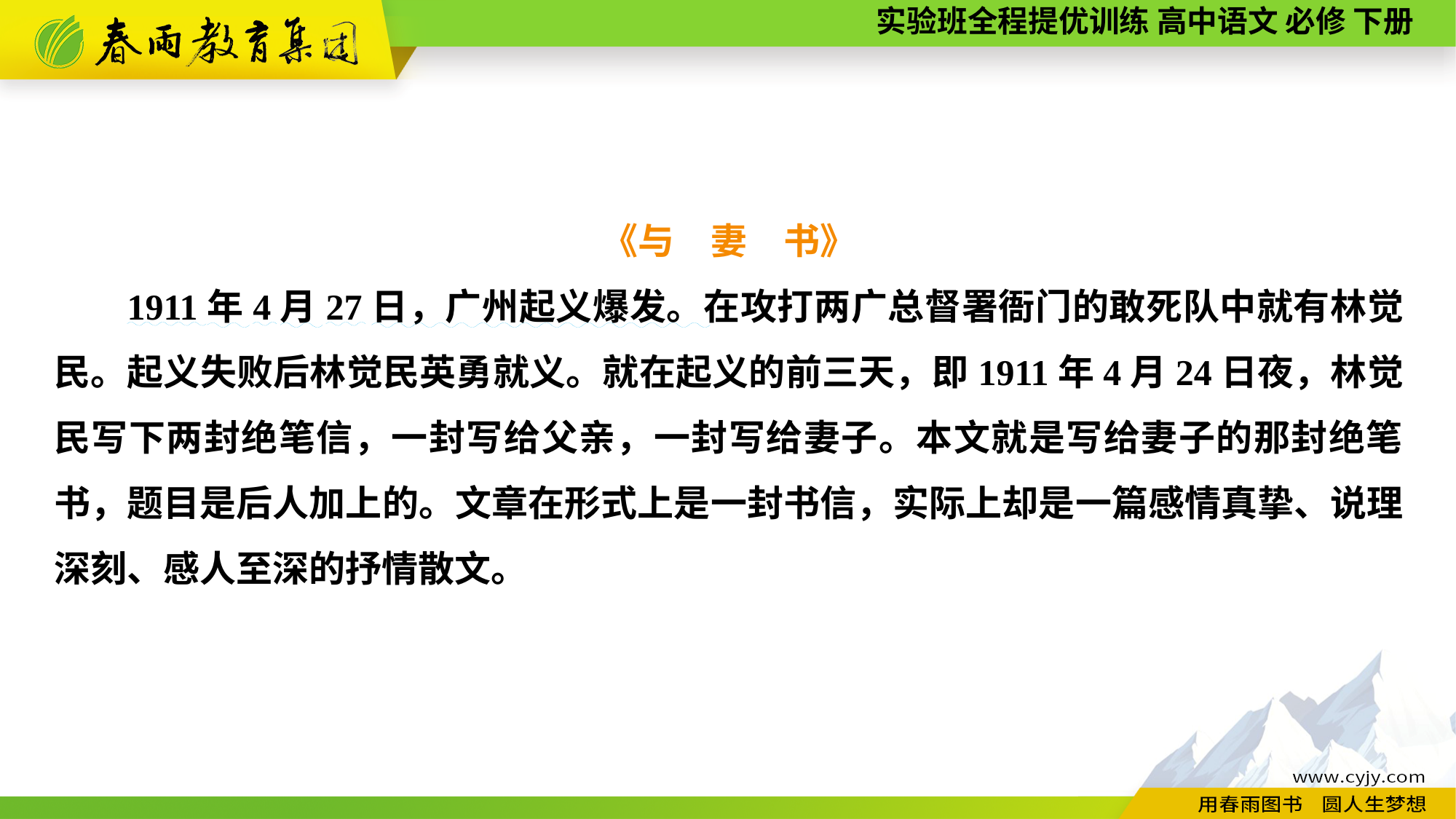

《与　妻　书》
1911年4月27日，广州起义爆发。在攻打两广总督署衙门的敢死队中就有林觉民。起义失败后林觉民英勇就义。就在起义的前三天，即1911年4月24日夜，林觉民写下两封绝笔信，一封写给父亲，一封写给妻子。本文就是写给妻子的那封绝笔书，题目是后人加上的。文章在形式上是一封书信，实际上却是一篇感情真挚、说理深刻、感人至深的抒情散文。